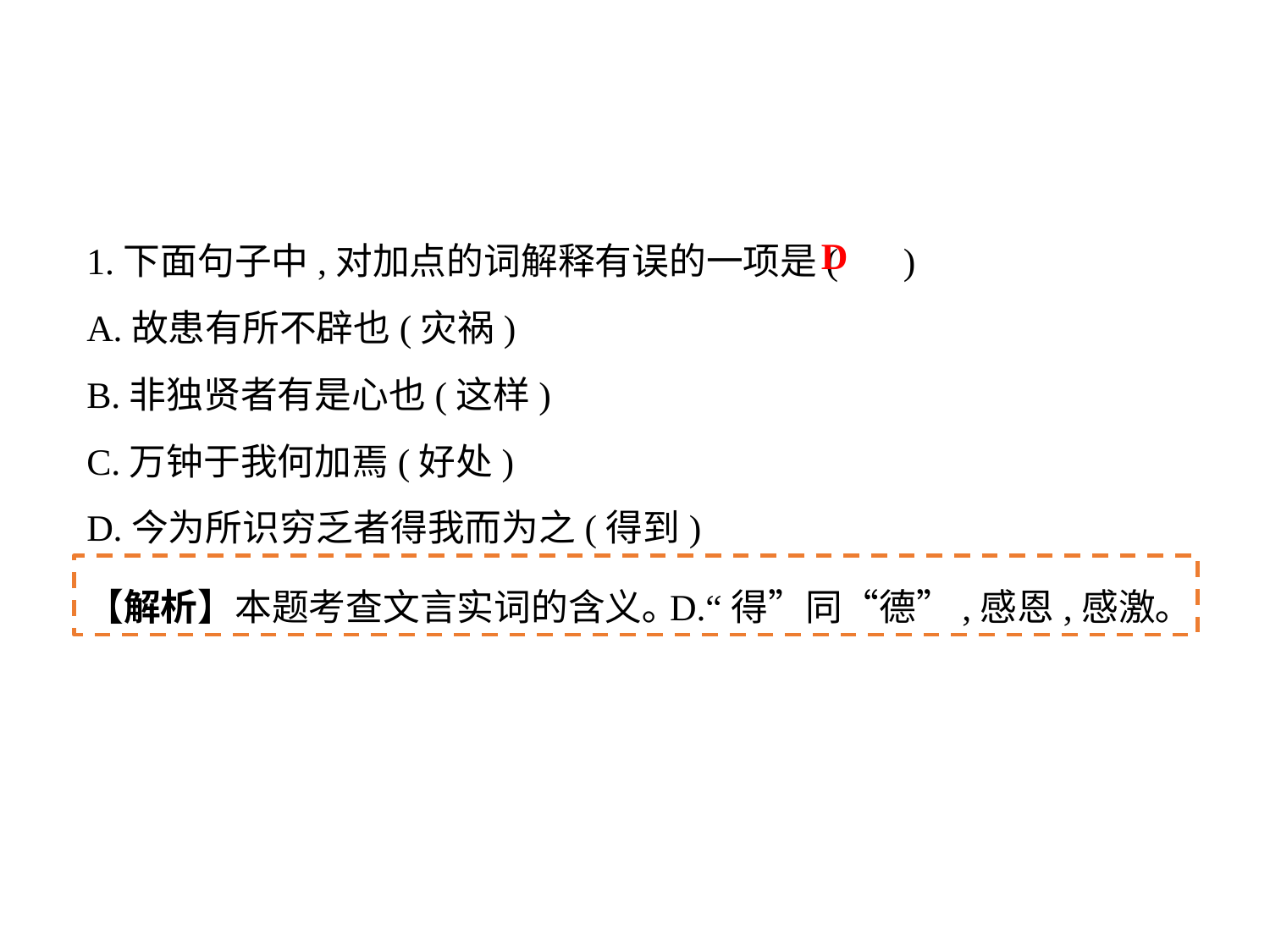

1.下面句子中,对加点的词解释有误的一项是(       )
A.故患有所不辟也(灾祸)
B.非独贤者有是心也(这样)
C.万钟于我何加焉(好处)
D.今为所识穷乏者得我而为之(得到)
D
【解析】本题考查文言实词的含义｡D.“得”同“德”,感恩,感激｡